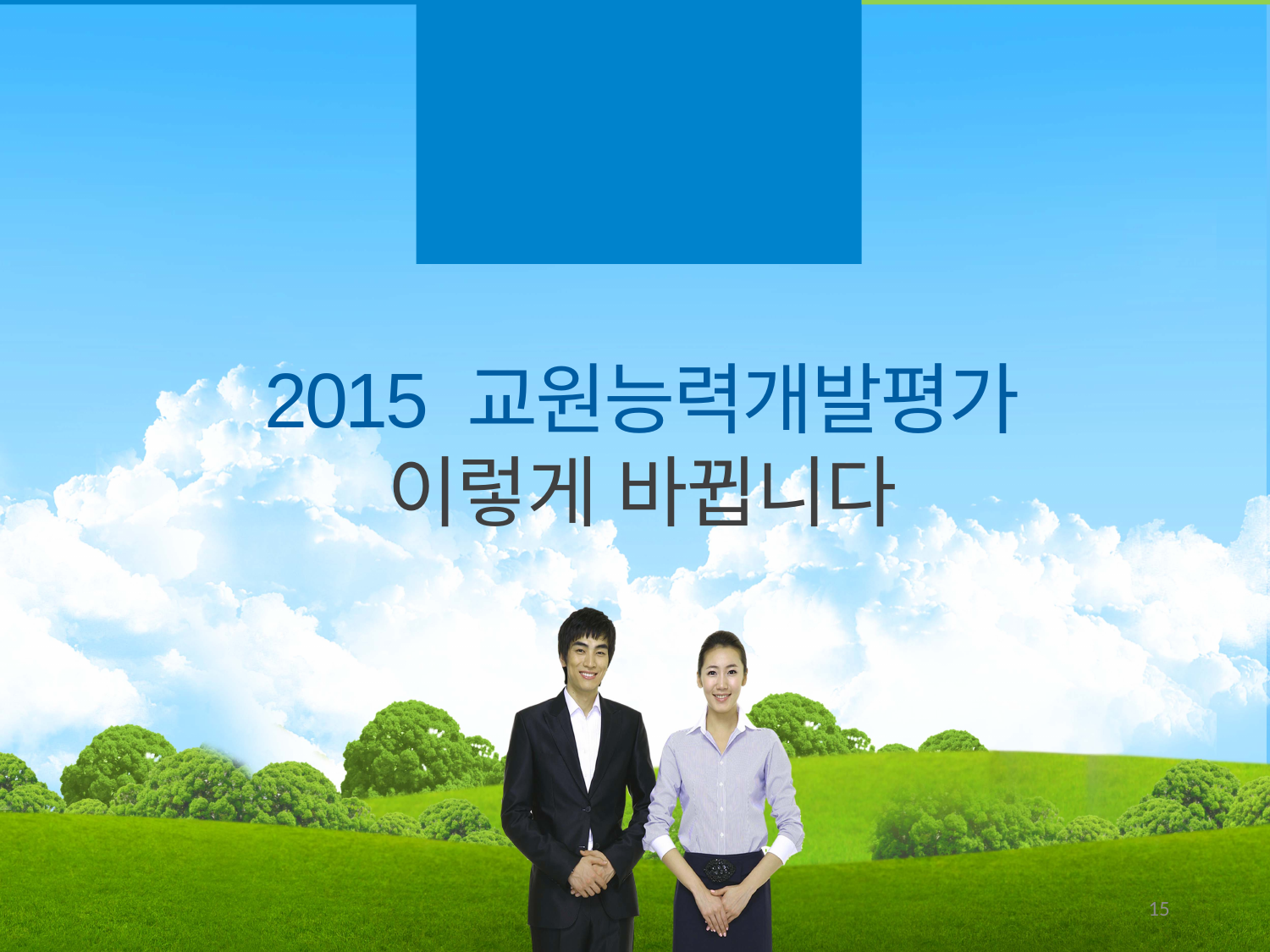

2
2015년 교원능력개발평가 개선방향
2015 교원능력개발평가
이렇게 바뀝니다
15